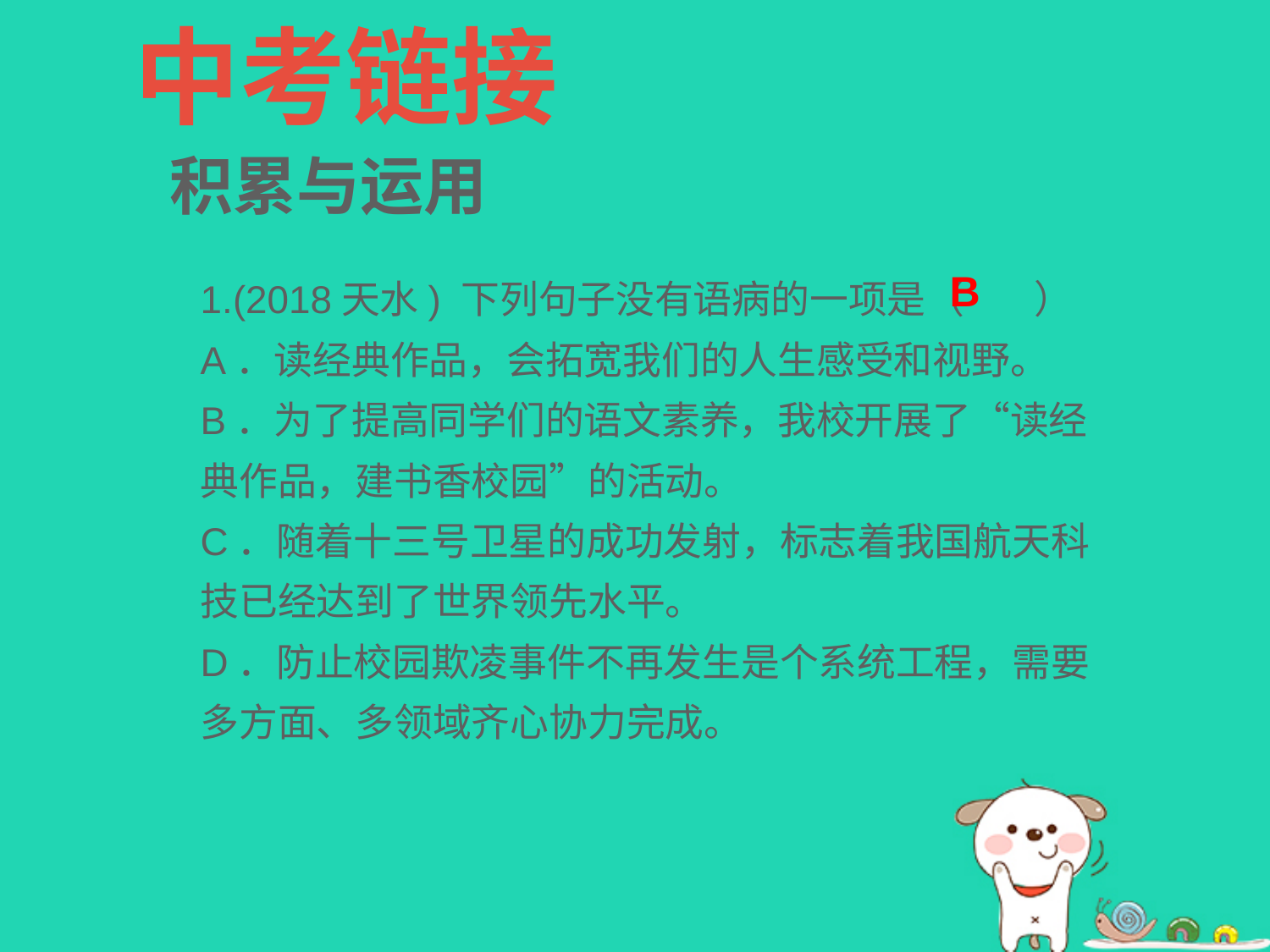

中考链接
积累与运用
B
1.(2018天水) 下列句子没有语病的一项是（        ）
A．读经典作品，会拓宽我们的人生感受和视野。
B．为了提高同学们的语文素养，我校开展了“读经典作品，建书香校园”的活动。
C．随着十三号卫星的成功发射，标志着我国航天科技已经达到了世界领先水平。
D．防止校园欺凌事件不再发生是个系统工程，需要多方面、多领域齐心协力完成。